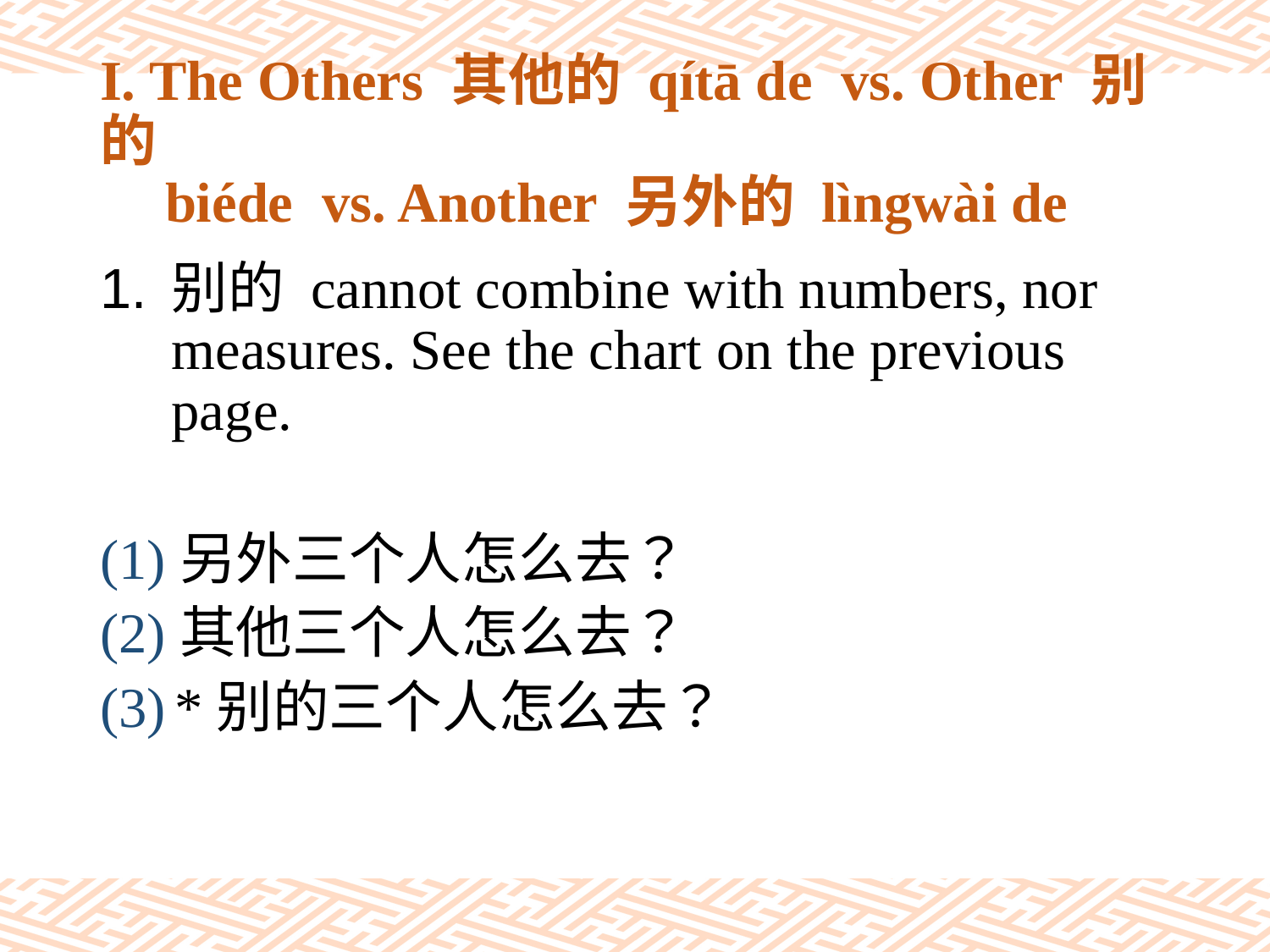

# I. The Others 其他的 qítā de  vs. Other 别的 biéde  vs. Another 另外的 lìngwài de
别的 cannot combine with numbers, nor measures. See the chart on the previous page.

(1)另外三个人怎么去？
(2)其他三个人怎么去？
(3) *别的三个人怎么去？